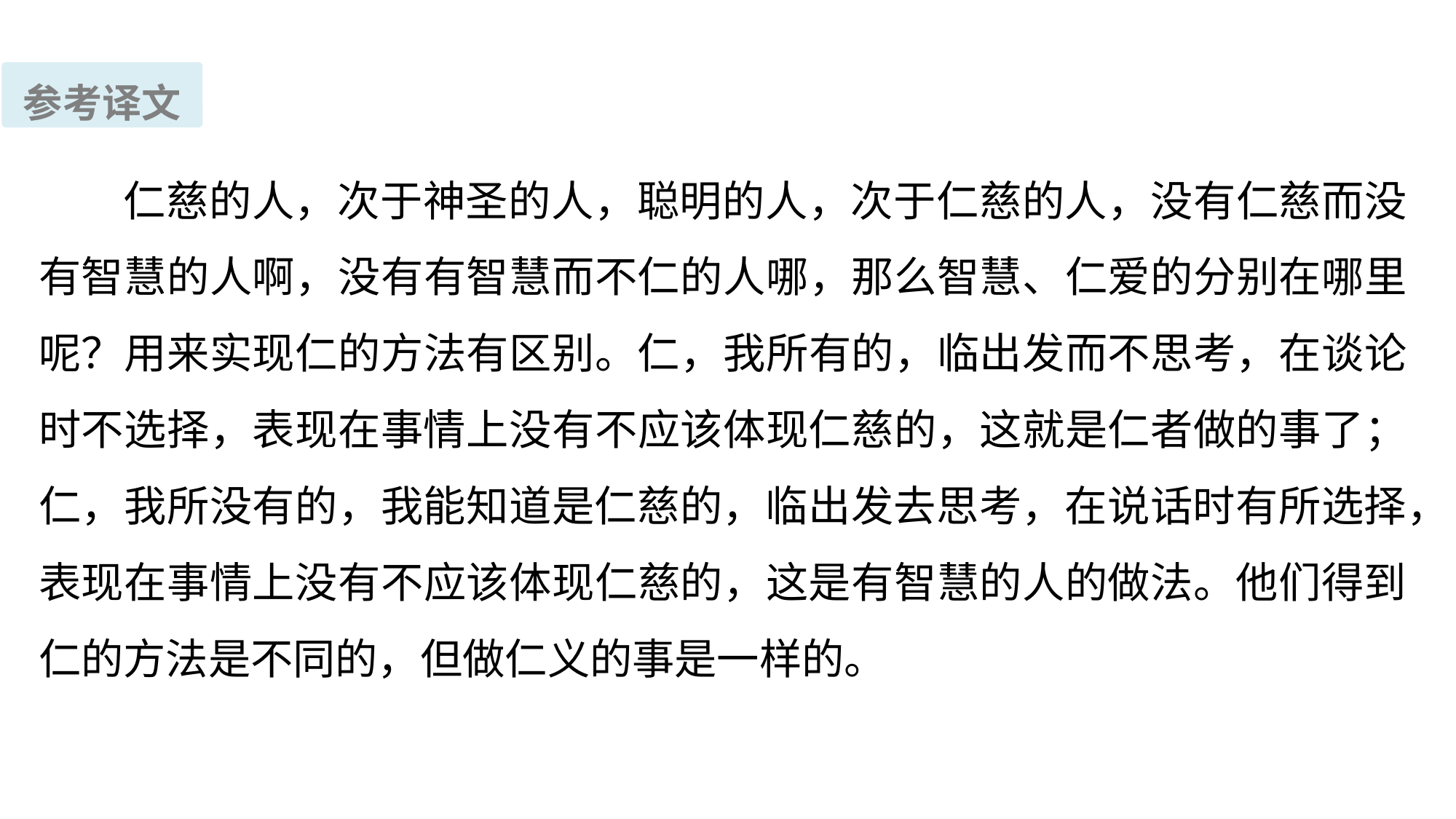

参考译文
仁慈的人，次于神圣的人，聪明的人，次于仁慈的人，没有仁慈而没有智慧的人啊，没有有智慧而不仁的人哪，那么智慧、仁爱的分别在哪里呢？用来实现仁的方法有区别。仁，我所有的，临出发而不思考，在谈论时不选择，表现在事情上没有不应该体现仁慈的，这就是仁者做的事了；仁，我所没有的，我能知道是仁慈的，临出发去思考，在说话时有所选择，表现在事情上没有不应该体现仁慈的，这是有智慧的人的做法。他们得到仁的方法是不同的，但做仁义的事是一样的。